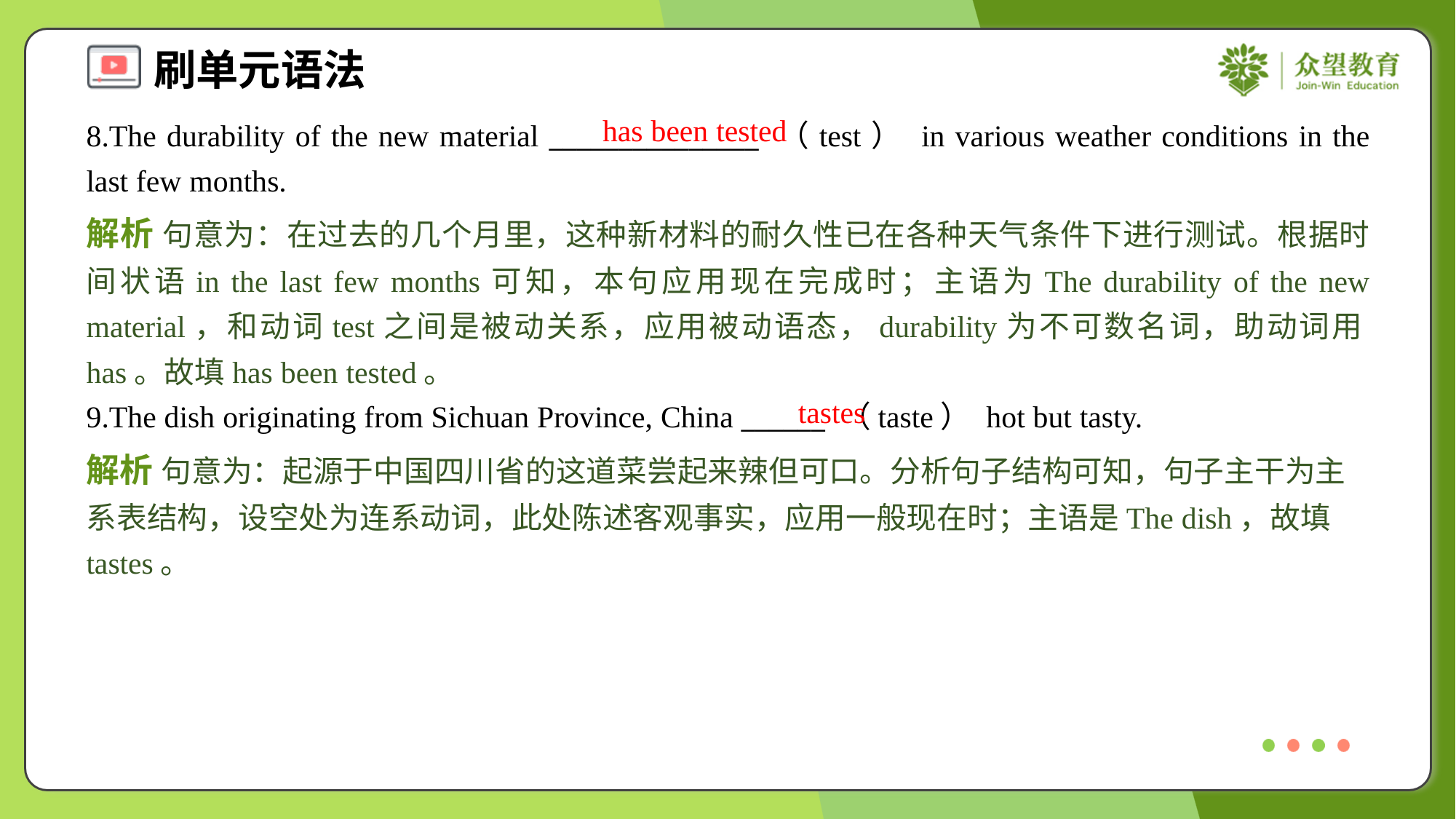

has been tested
8.The durability of the new material _______________ （test） in various weather conditions in the last few months.
解析 句意为：在过去的几个月里，这种新材料的耐久性已在各种天气条件下进行测试。根据时间状语in the last few months可知，本句应用现在完成时；主语为The durability of the new material，和动词test之间是被动关系，应用被动语态，durability为不可数名词，助动词用has。故填has been tested。
tastes
9.The dish originating from Sichuan Province, China ______ （taste） hot but tasty.
解析 句意为：起源于中国四川省的这道菜尝起来辣但可口。分析句子结构可知，句子主干为主系表结构，设空处为连系动词，此处陈述客观事实，应用一般现在时；主语是The dish，故填tastes。